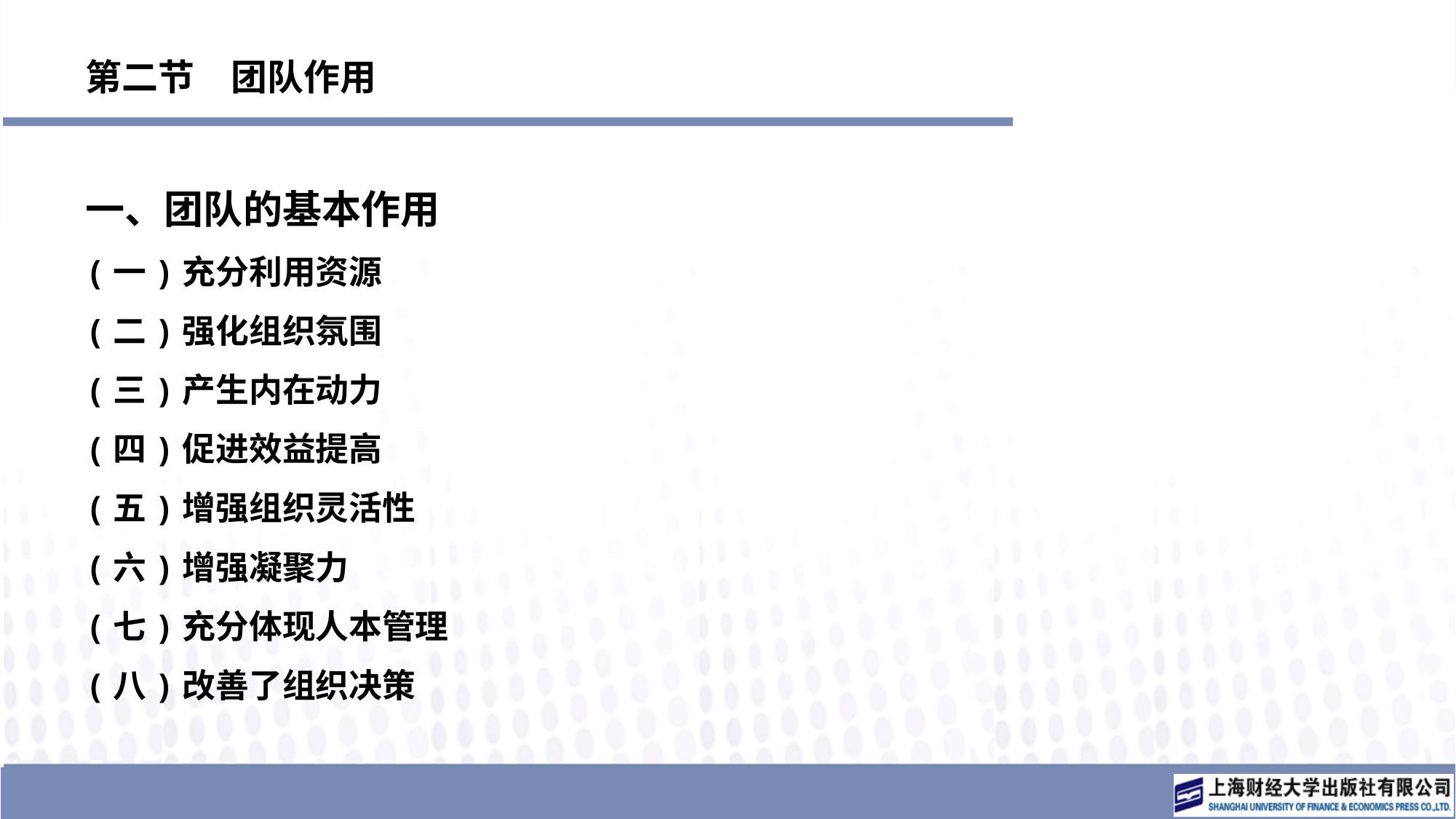

# 第二节　团队作用
一、团队的基本作用
(一)充分利用资源
(二)强化组织氛围
(三)产生内在动力
(四)促进效益提高
(五)增强组织灵活性
(六)增强凝聚力
(七)充分体现人本管理
(八)改善了组织决策